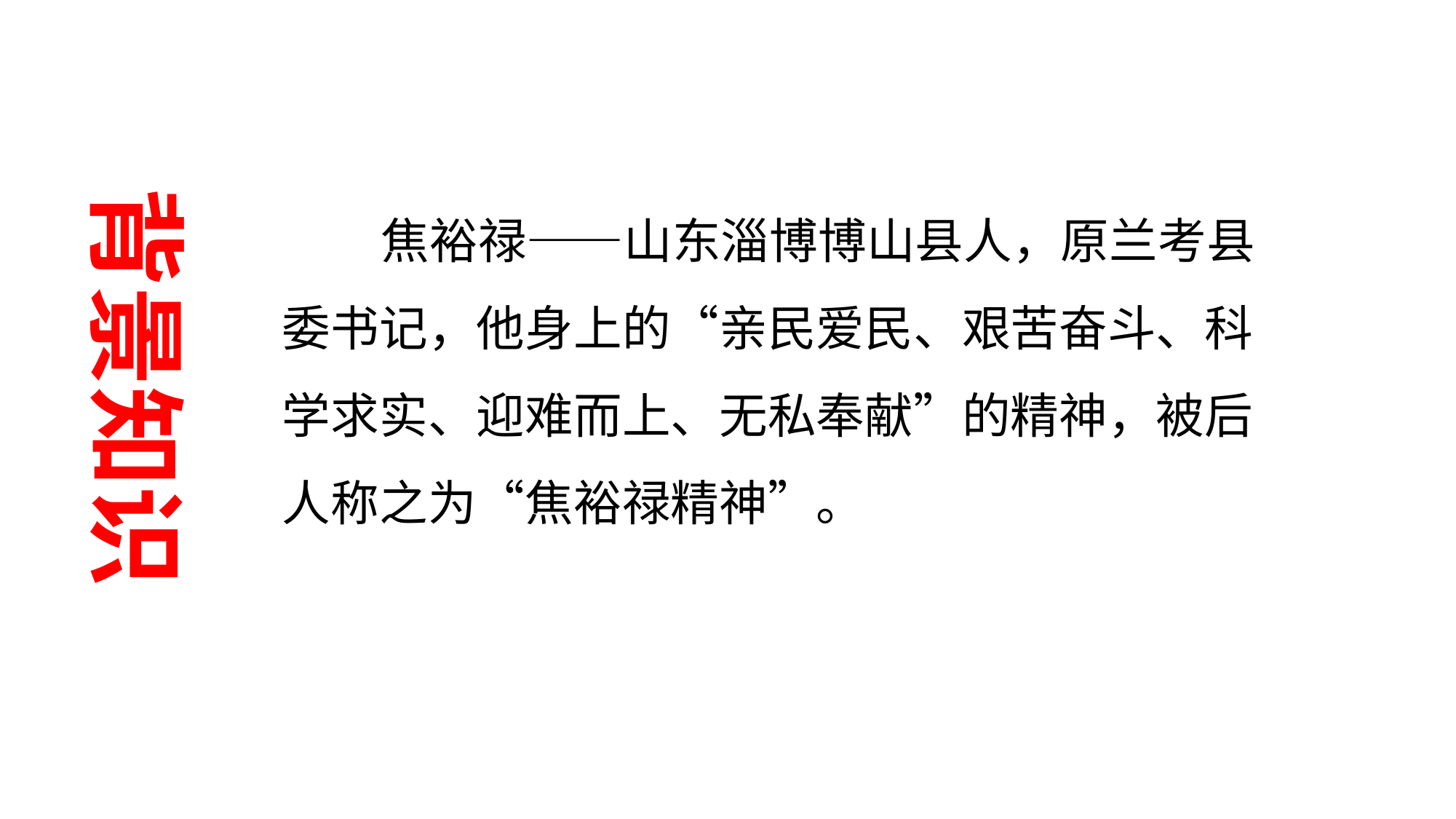

背景知识
        焦裕禄——山东淄博博山县人，原兰考县委书记，他身上的“亲民爱民、艰苦奋斗、科学求实、迎难而上、无私奉献”的精神，被后人称之为“焦裕禄精神”。